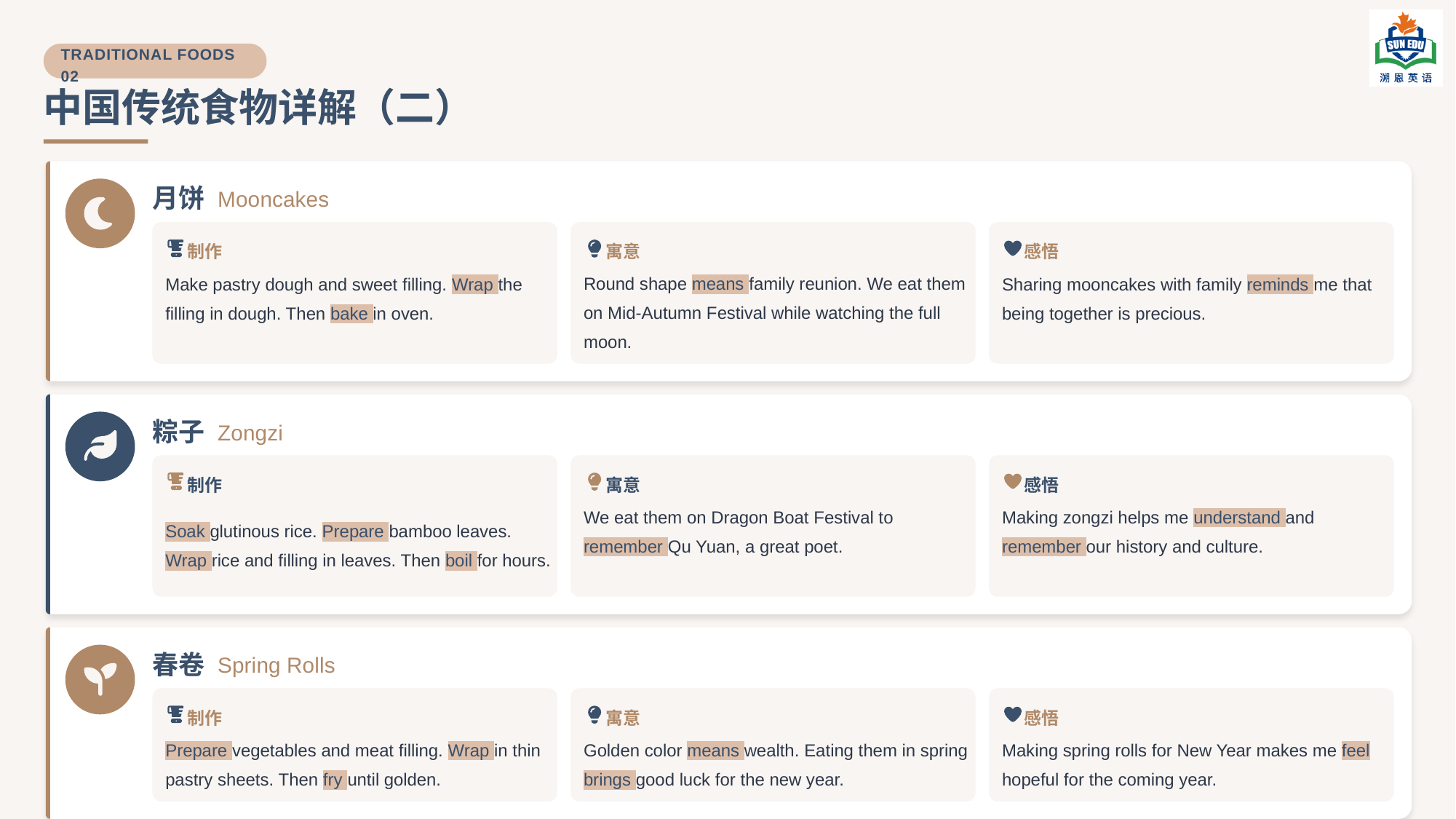

TRADITIONAL FOODS 02
中国传统食物详解（二）

月饼
Mooncakes

制作
寓意
感悟

Make pastry dough and sweet filling. Wrap the filling in dough. Then bake in oven.
Round shape means family reunion. We eat them on Mid-Autumn Festival while watching the full moon.
Sharing mooncakes with family reminds me that being together is precious.

粽子
Zongzi

制作
寓意
感悟

Soak glutinous rice. Prepare bamboo leaves. Wrap rice and filling in leaves. Then boil for hours.
We eat them on Dragon Boat Festival to remember Qu Yuan, a great poet.
Making zongzi helps me understand and remember our history and culture.

春卷
Spring Rolls

制作
寓意
感悟

Prepare vegetables and meat filling. Wrap in thin pastry sheets. Then fry until golden.
Golden color means wealth. Eating them in spring brings good luck for the new year.
Making spring rolls for New Year makes me feel hopeful for the coming year.